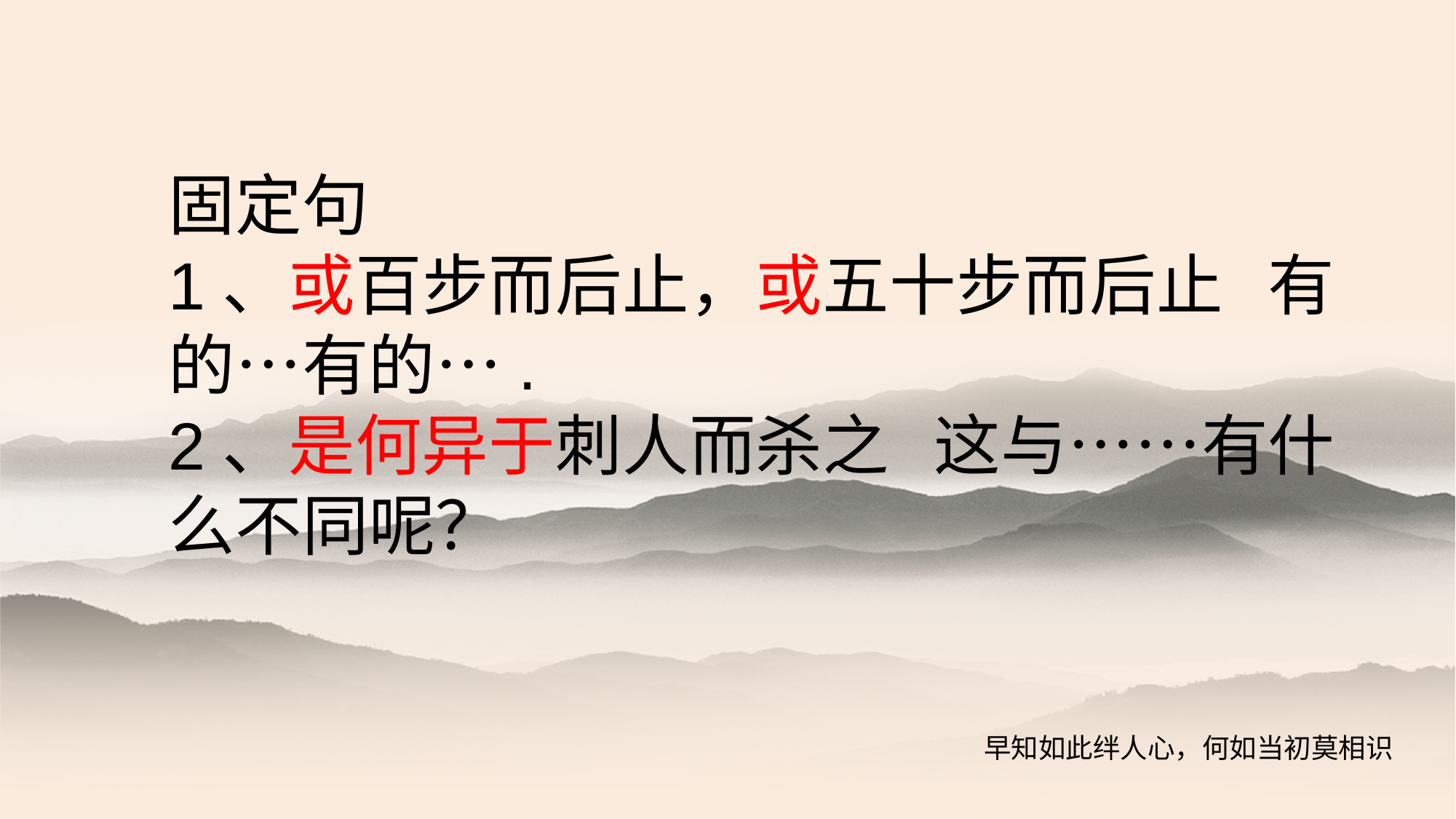

固定句
1、或百步而后止，或五十步而后止   有的…有的….
2、是何异于刺人而杀之   这与……有什么不同呢？